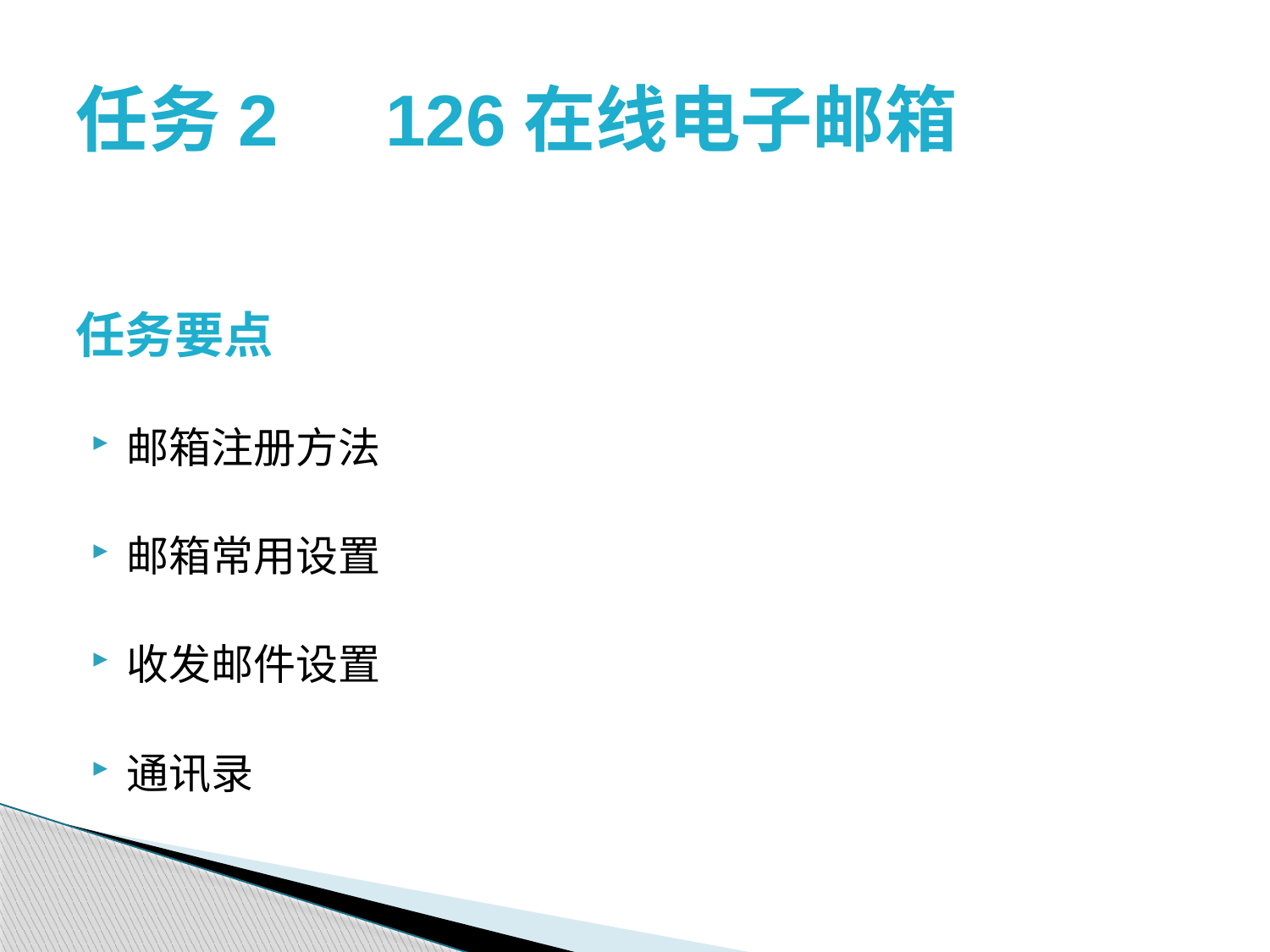

# 任务2　126在线电子邮箱
任务要点
邮箱注册方法
邮箱常用设置
收发邮件设置
通讯录